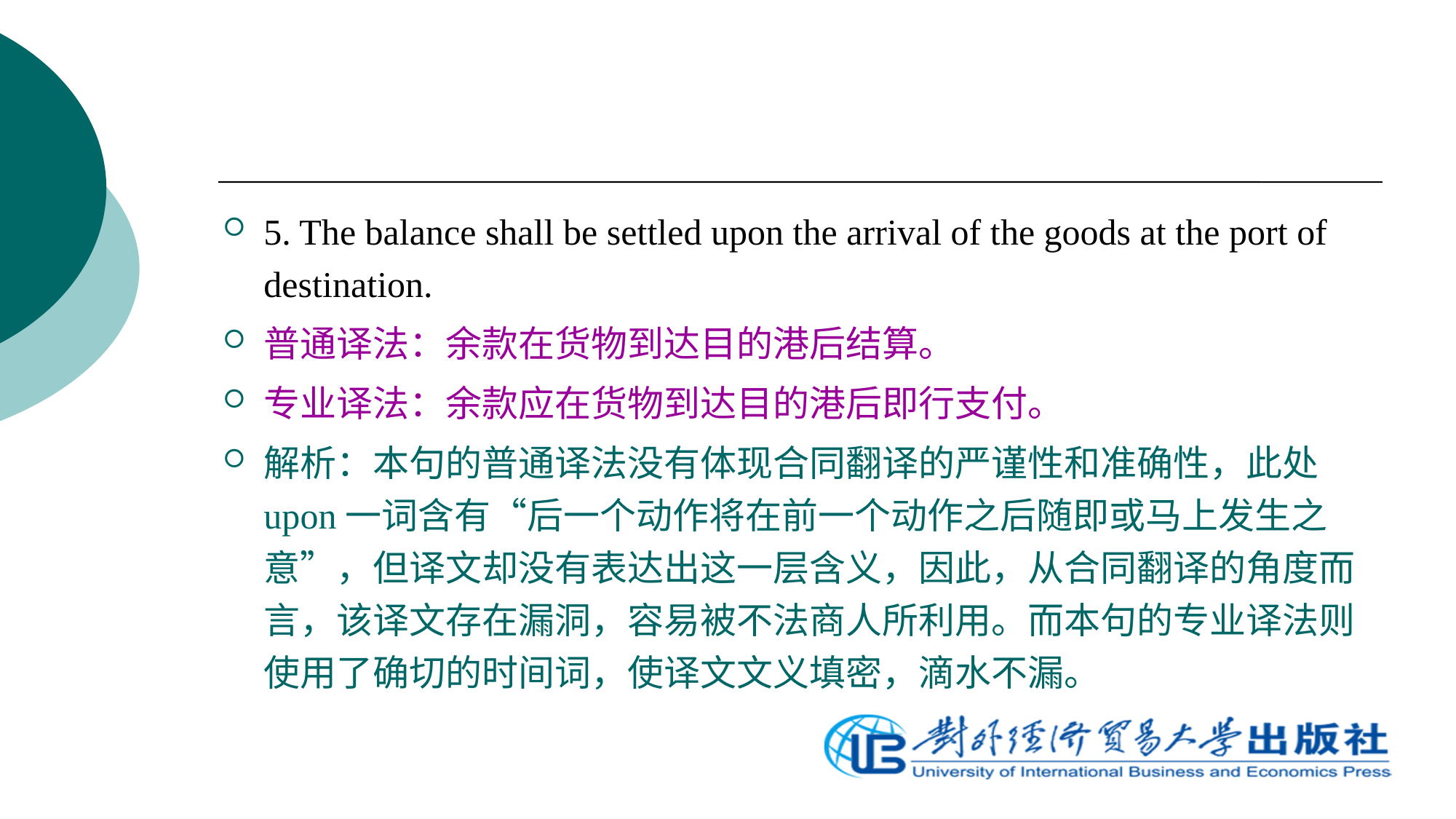

5. The balance shall be settled upon the arrival of the goods at the port of destination.
普通译法：余款在货物到达目的港后结算。
专业译法：余款应在货物到达目的港后即行支付。
解析：本句的普通译法没有体现合同翻译的严谨性和准确性，此处upon一词含有“后一个动作将在前一个动作之后随即或马上发生之意”，但译文却没有表达出这一层含义，因此，从合同翻译的角度而言，该译文存在漏洞，容易被不法商人所利用。而本句的专业译法则使用了确切的时间词，使译文文义填密，滴水不漏。